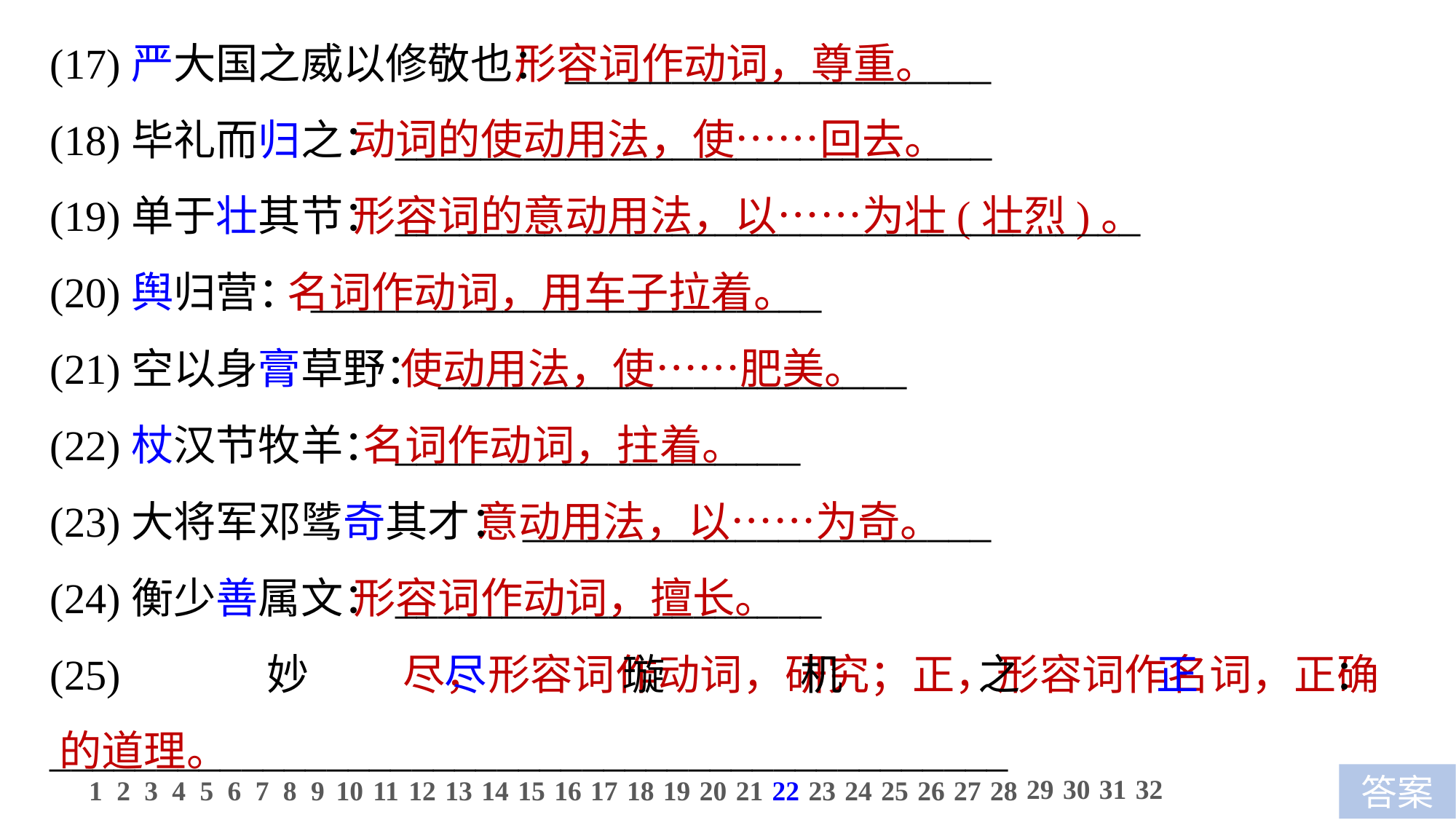

(17)严大国之威以修敬也：____________________
(18)毕礼而归之：____________________________
(19)单于壮其节：___________________________________
(20)舆归营：________________________
(21)空以身膏草野：______________________
(22)杖汉节牧羊：___________________
(23)大将军邓骘奇其才：______________________
(24)衡少善属文：____________________
(25)妙尽璇机之正：_____________________________________________
__________
                                               形容词作动词，尊重。
                              动词的使动用法，使……回去。
                              形容词的意动用法，以……为壮(壮烈)。
                       名词作动词，用车子拉着。
                                   使动用法，使……肥美。
                               名词作动词，拄着。
                                           意动用法，以……为奇。
                              形容词作动词，擅长。
                                   尽，形容词作动词，研究；正，形容词作名词，正确的道理。
29
30
31
32
1
2
3
4
5
6
7
8
9
10
11
12
13
14
15
16
17
18
19
20
21
22
23
24
25
26
27
28
答案